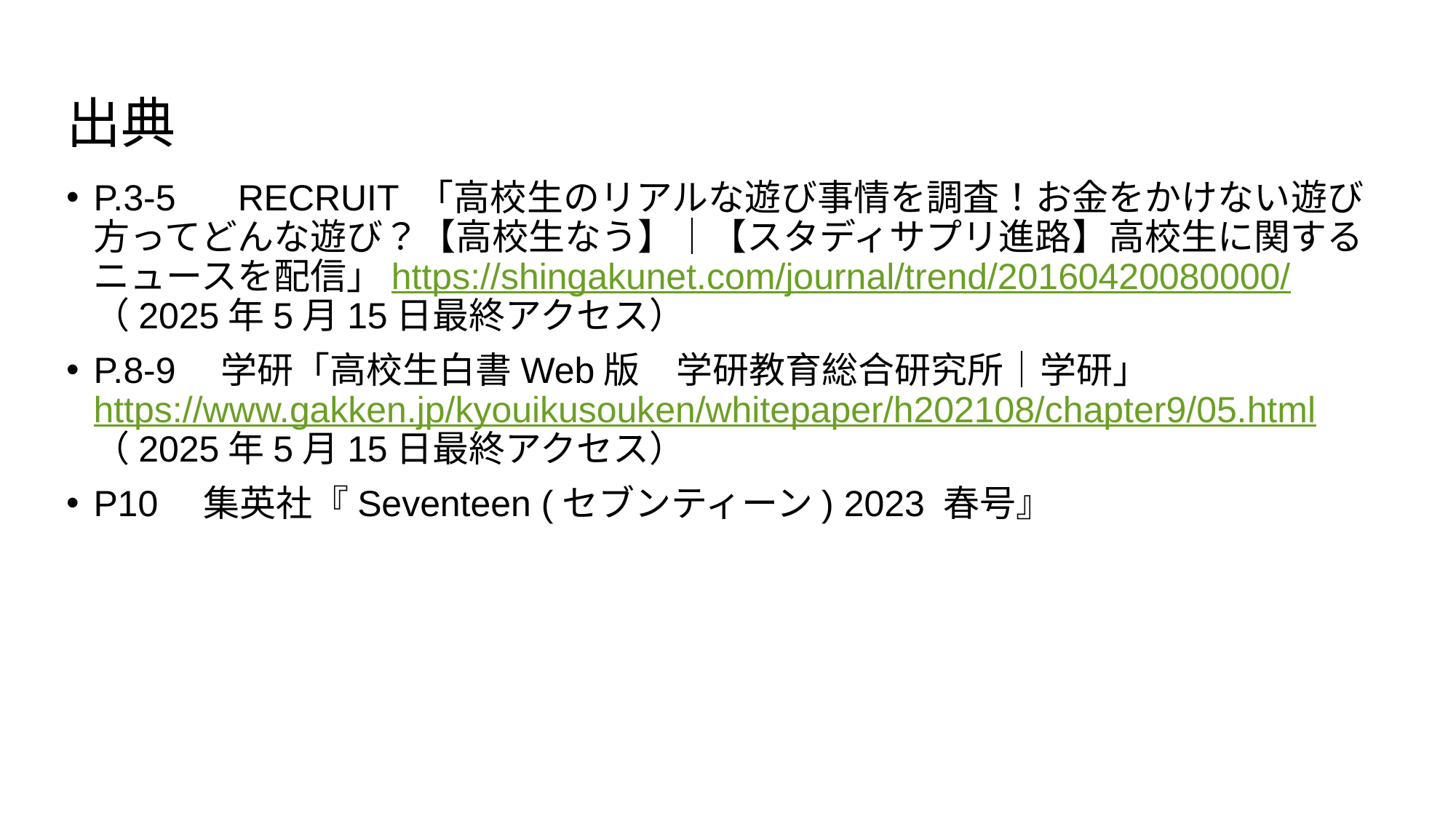

# 出典
P.3-5　 RECRUIT 「高校生のリアルな遊び事情を調査！お金をかけない遊び方ってどんな遊び？【高校生なう】｜【スタディサプリ進路】高校生に関するニュースを配信」https://shingakunet.com/journal/trend/20160420080000/　（2025年5月15日最終アクセス）
P.8-9　学研「高校生白書Web版　学研教育総合研究所｜学研」https://www.gakken.jp/kyouikusouken/whitepaper/h202108/chapter9/05.html　（2025年5月15日最終アクセス）
P10　集英社『Seventeen (セブンティーン) 2023 春号』